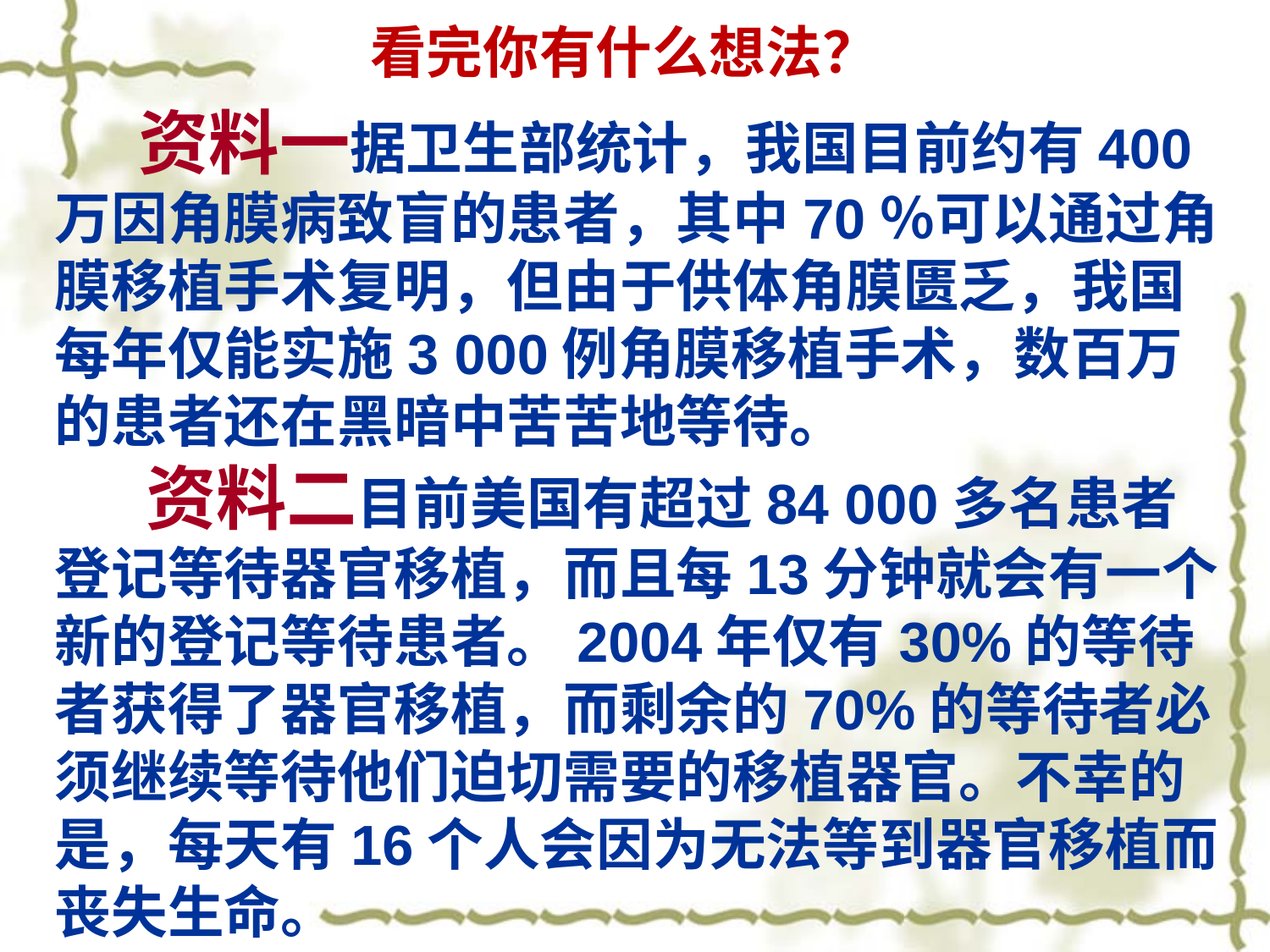

看完你有什么想法？
       资料一据卫生部统计，我国目前约有400万因角膜病致盲的患者，其中70％可以通过角膜移植手术复明，但由于供体角膜匮乏，我国每年仅能实施3 000例角膜移植手术，数百万的患者还在黑暗中苦苦地等待。
      资料二目前美国有超过84 000多名患者登记等待器官移植，而且每13分钟就会有一个新的登记等待患者。2004年仅有30%的等待者获得了器官移植，而剩余的70%的等待者必须继续等待他们迫切需要的移植器官。不幸的是，每天有16个人会因为无法等到器官移植而丧失生命。